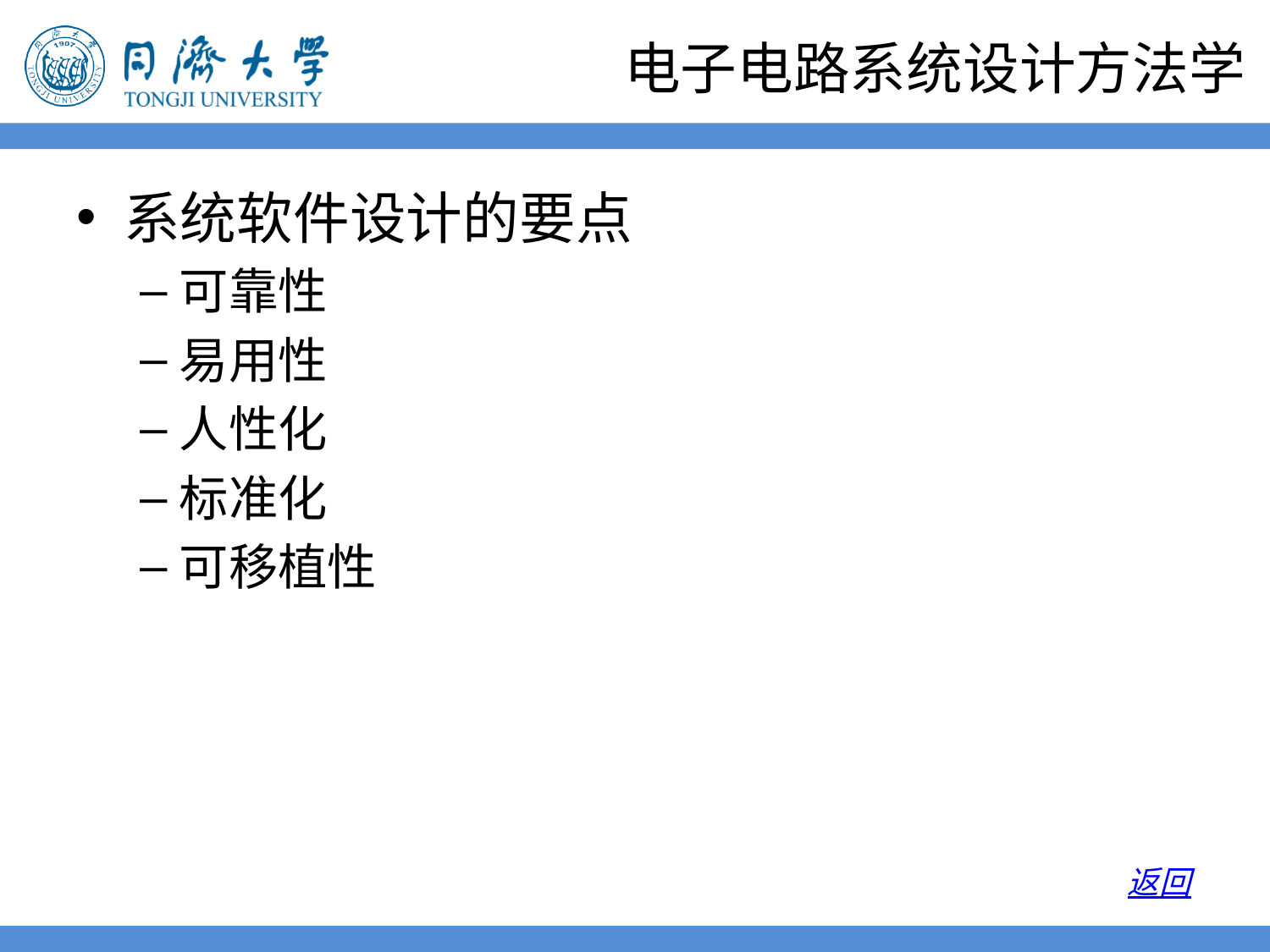

# 电子电路系统设计方法学
系统软件设计的要点
可靠性
易用性
人性化
标准化
可移植性
返回